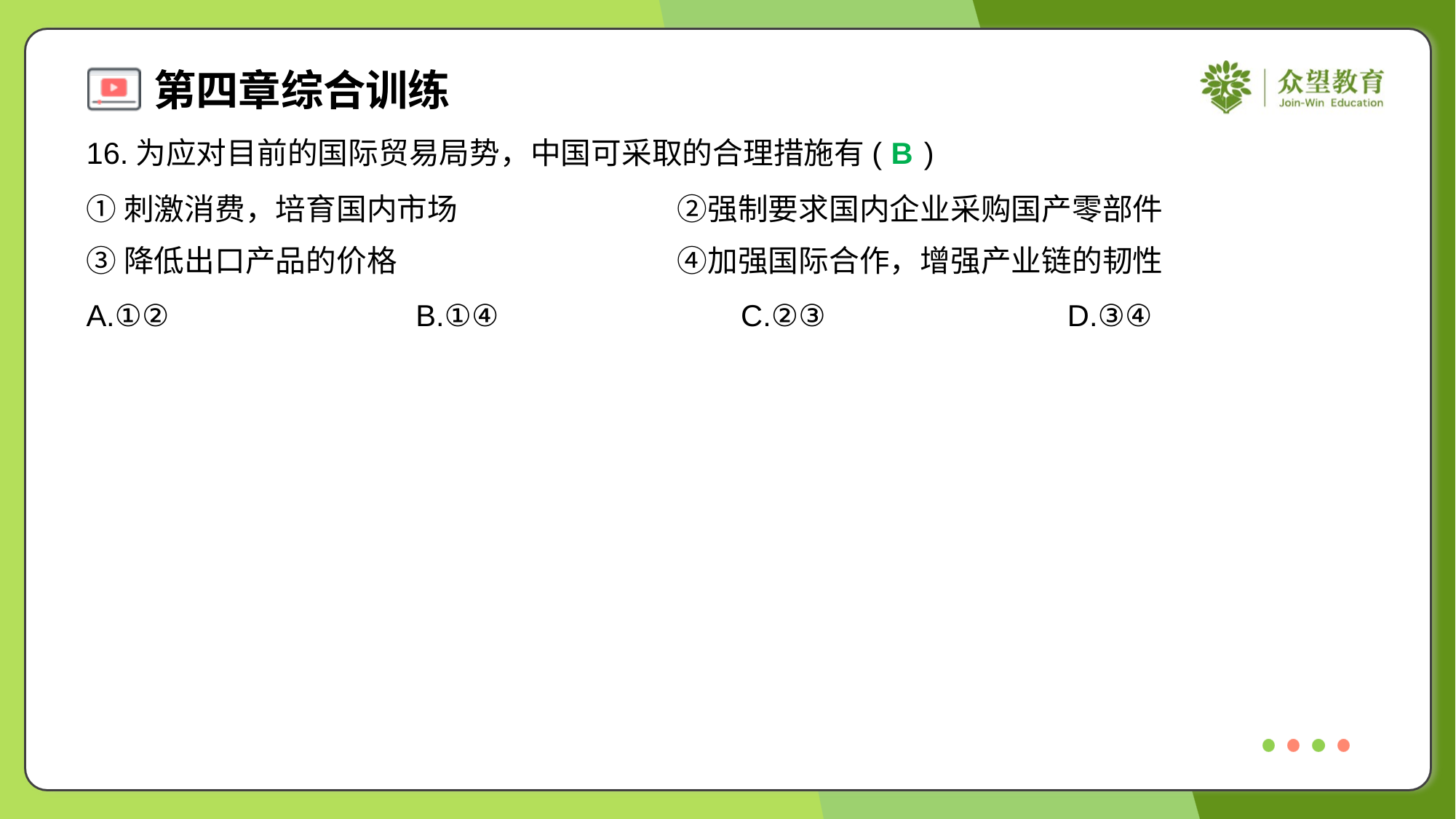

16.为应对目前的国际贸易局势，中国可采取的合理措施有(     )
B
①刺激消费，培育国内市场	②强制要求国内企业采购国产零部件
③降低出口产品的价格	④加强国际合作，增强产业链的韧性
A.①②	B.①④	C.②③	D.③④